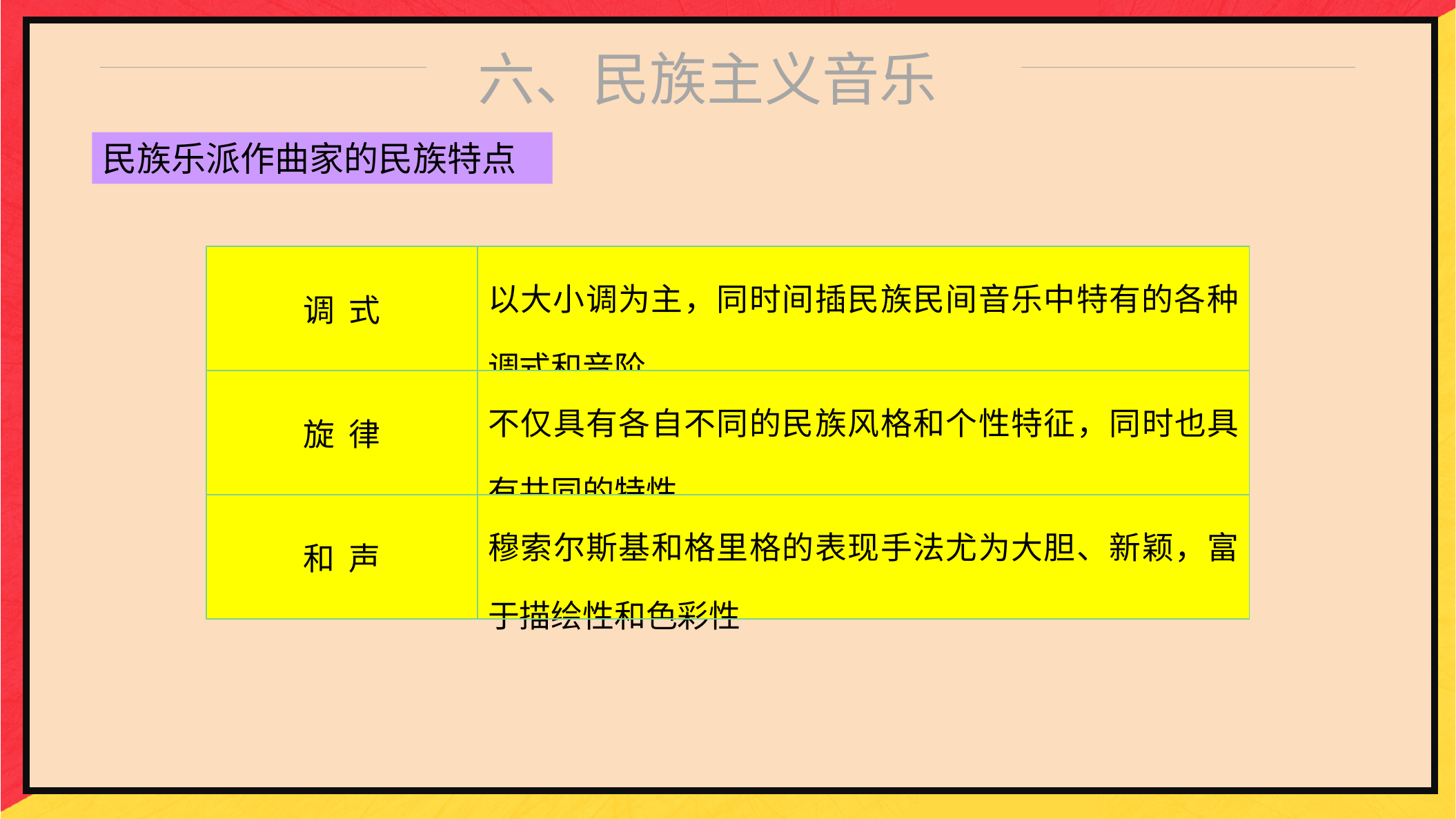

六、民族主义音乐
民族乐派作曲家的民族特点
| 调 式 | 以大小调为主，同时间插民族民间音乐中特有的各种调式和音阶 |
| --- | --- |
| 旋 律 | 不仅具有各自不同的民族风格和个性特征，同时也具有共同的特性 |
| 和 声 | 穆索尔斯基和格里格的表现手法尤为大胆、新颖，富于描绘性和色彩性 |